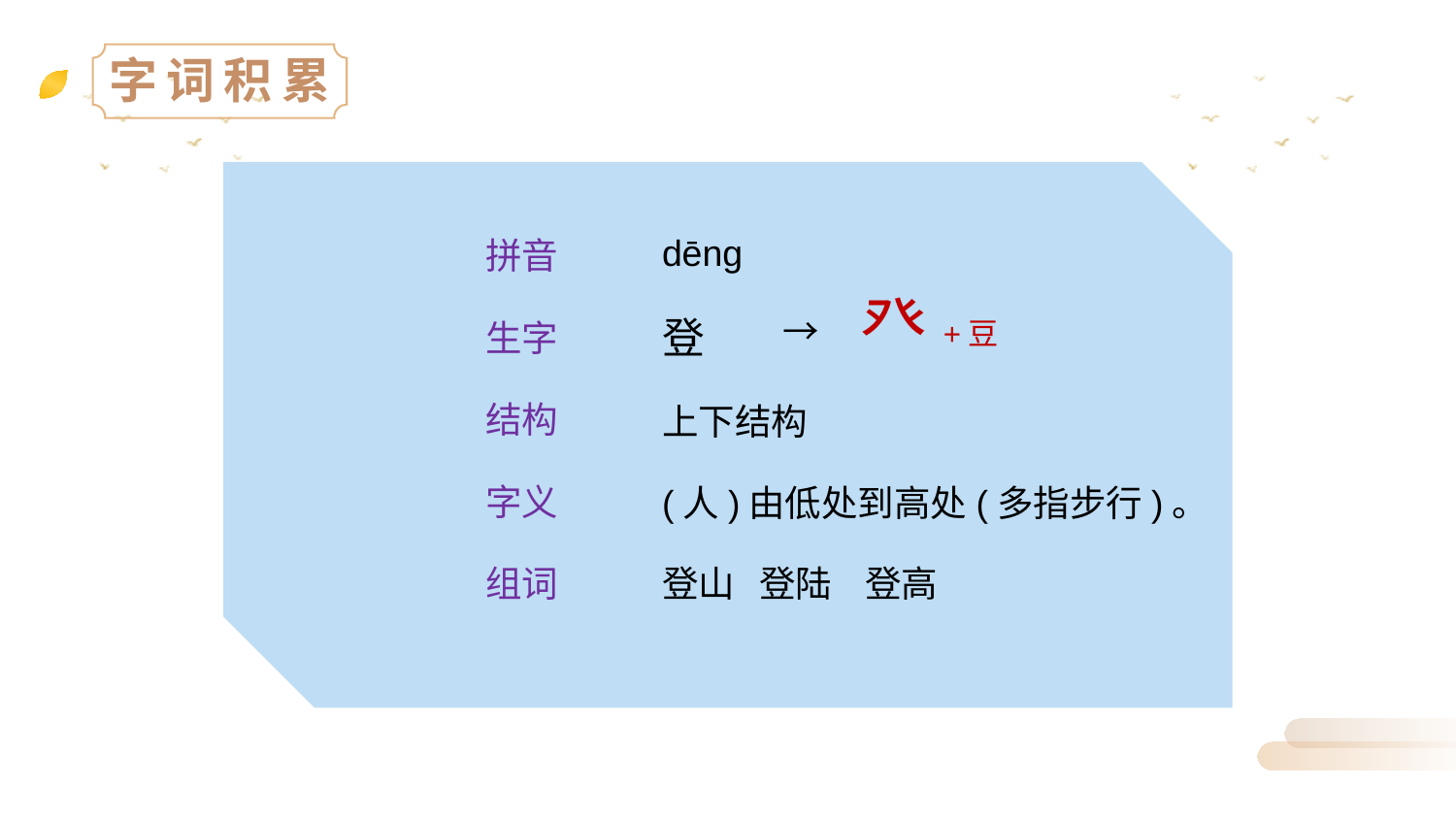

字词积累

dēng
拼音
→    癶+豆
登
生字
结构
上下结构
字义
(人)由低处到高处(多指步行)。
组词
登山   登陆    登高